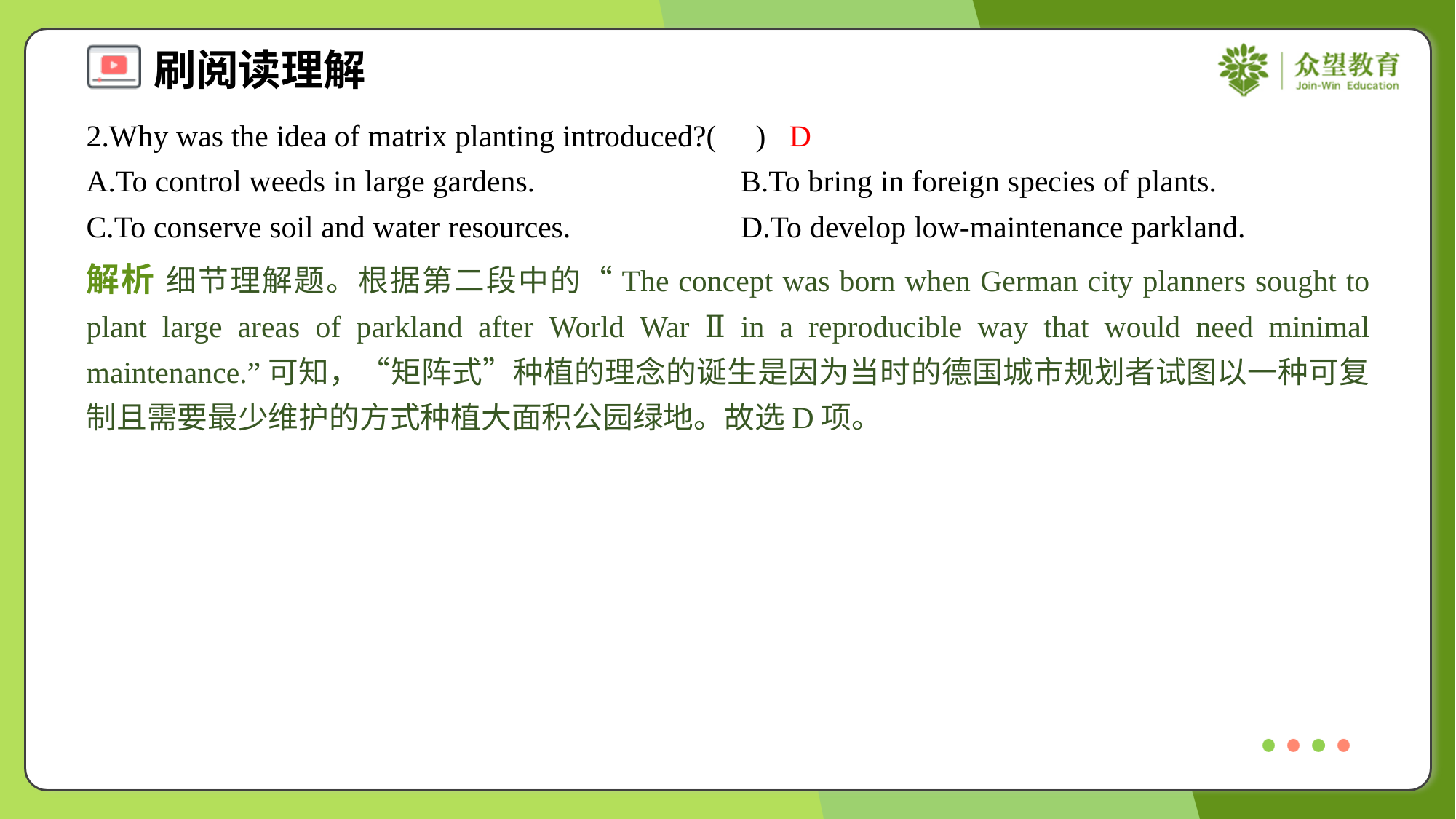

2.Why was the idea of matrix planting introduced?(     )
D
A.To control weeds in large gardens.	B.To bring in foreign species of plants.
C.To conserve soil and water resources.	D.To develop low-maintenance parkland.
解析 细节理解题。根据第二段中的“The concept was born when German city planners sought to plant large areas of parkland after World War Ⅱ in a reproducible way that would need minimal maintenance.”可知，“矩阵式”种植的理念的诞生是因为当时的德国城市规划者试图以一种可复制且需要最少维护的方式种植大面积公园绿地。故选D项。